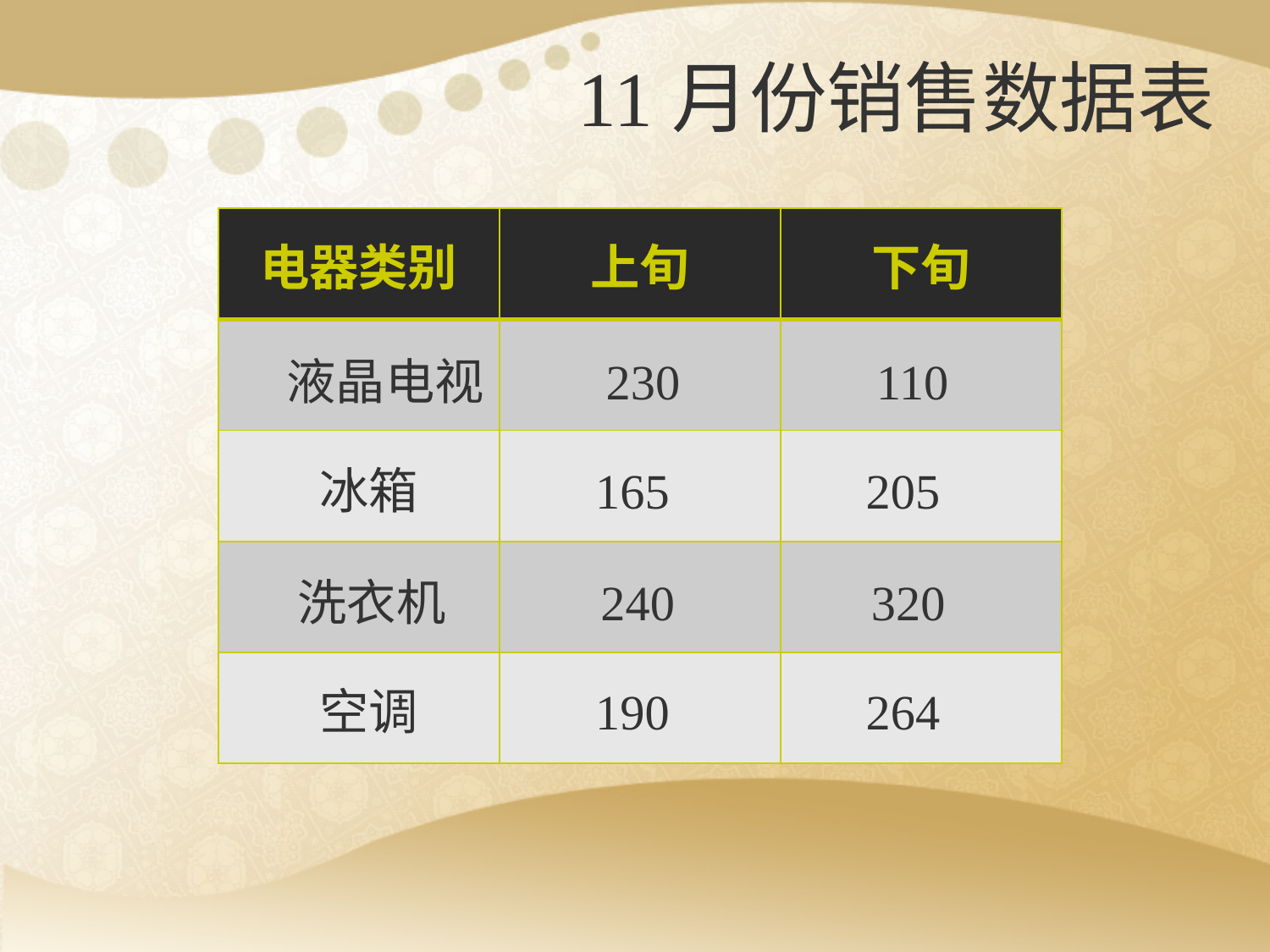

# 11月份销售数据表
| 电器类别 | 上旬 | 下旬 |
| --- | --- | --- |
|  |  |  |
|  |  |  |
|  |  |  |
|  |  |  |
    液晶电视          230                110
       冰箱               165                205
     洗衣机             240                320
       空调               190                264